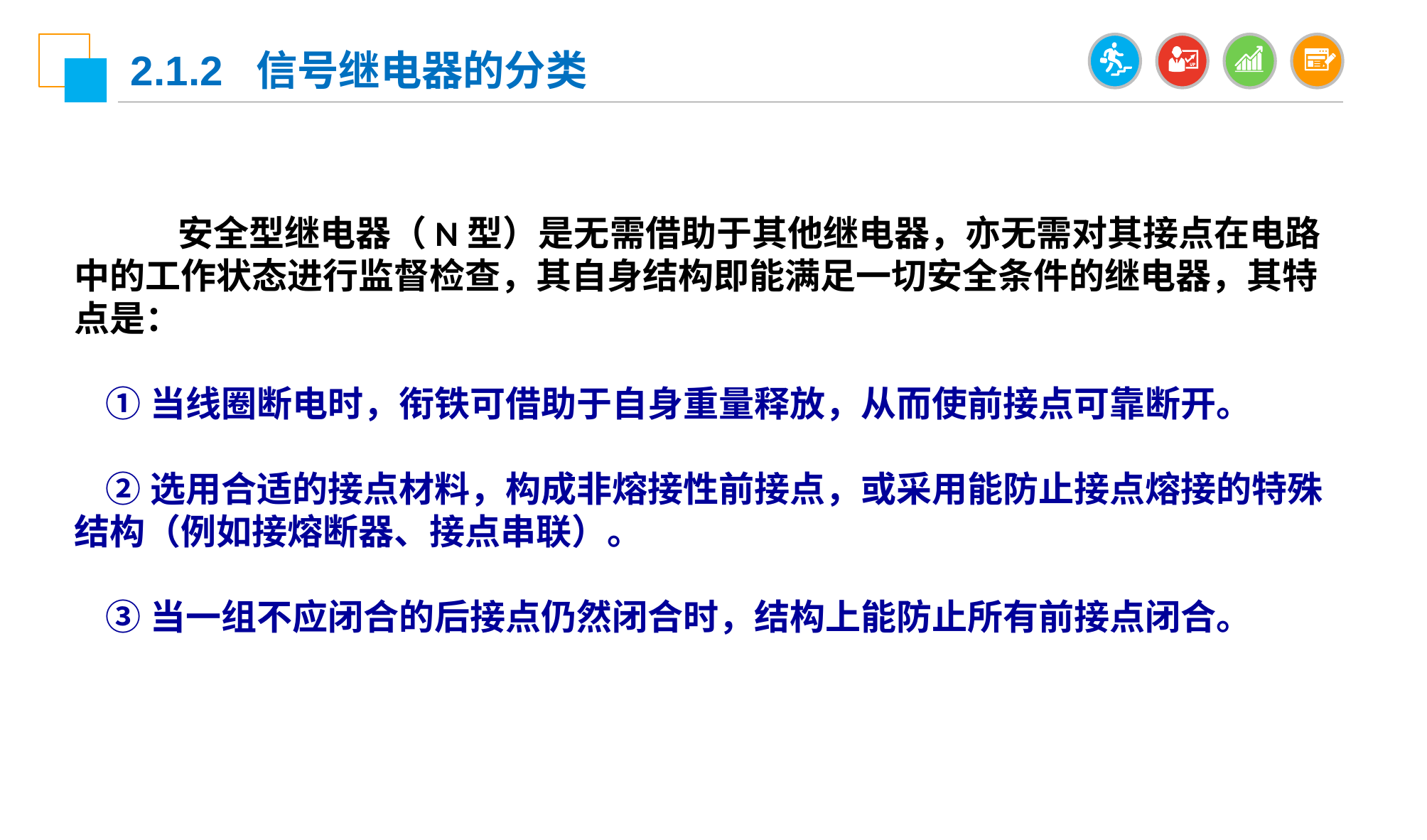

2.1.2  信号继电器的分类
        安全型继电器（N型）是无需借助于其他继电器，亦无需对其接点在电路中的工作状态进行监督检查，其自身结构即能满足一切安全条件的继电器，其特点是：

①当线圈断电时，衔铁可借助于自身重量释放，从而使前接点可靠断开。

②选用合适的接点材料，构成非熔接性前接点，或采用能防止接点熔接的特殊结构（例如接熔断器、接点串联）。

③当一组不应闭合的后接点仍然闭合时，结构上能防止所有前接点闭合。